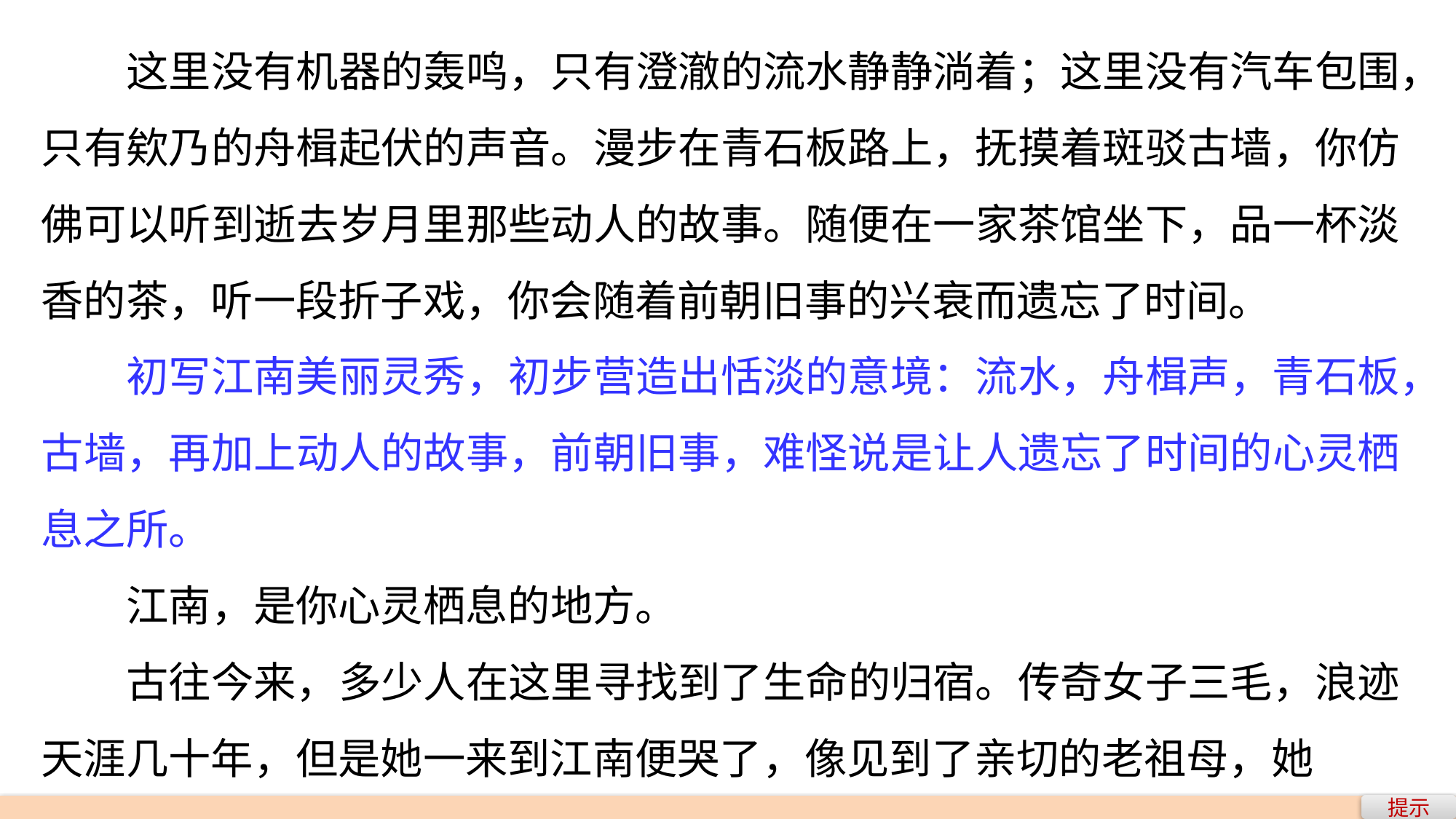

这里没有机器的轰鸣，只有澄澈的流水静静淌着；这里没有汽车包围，只有欸乃的舟楫起伏的声音。漫步在青石板路上，抚摸着斑驳古墙，你仿佛可以听到逝去岁月里那些动人的故事。随便在一家茶馆坐下，品一杯淡香的茶，听一段折子戏，你会随着前朝旧事的兴衰而遗忘了时间。
初写江南美丽灵秀，初步营造出恬淡的意境：流水，舟楫声，青石板，古墙，再加上动人的故事，前朝旧事，难怪说是让人遗忘了时间的心灵栖息之所。
江南，是你心灵栖息的地方。
古往今来，多少人在这里寻找到了生命的归宿。传奇女子三毛，浪迹天涯几十年，但是她一来到江南便哭了，像见到了亲切的老祖母，她
提示